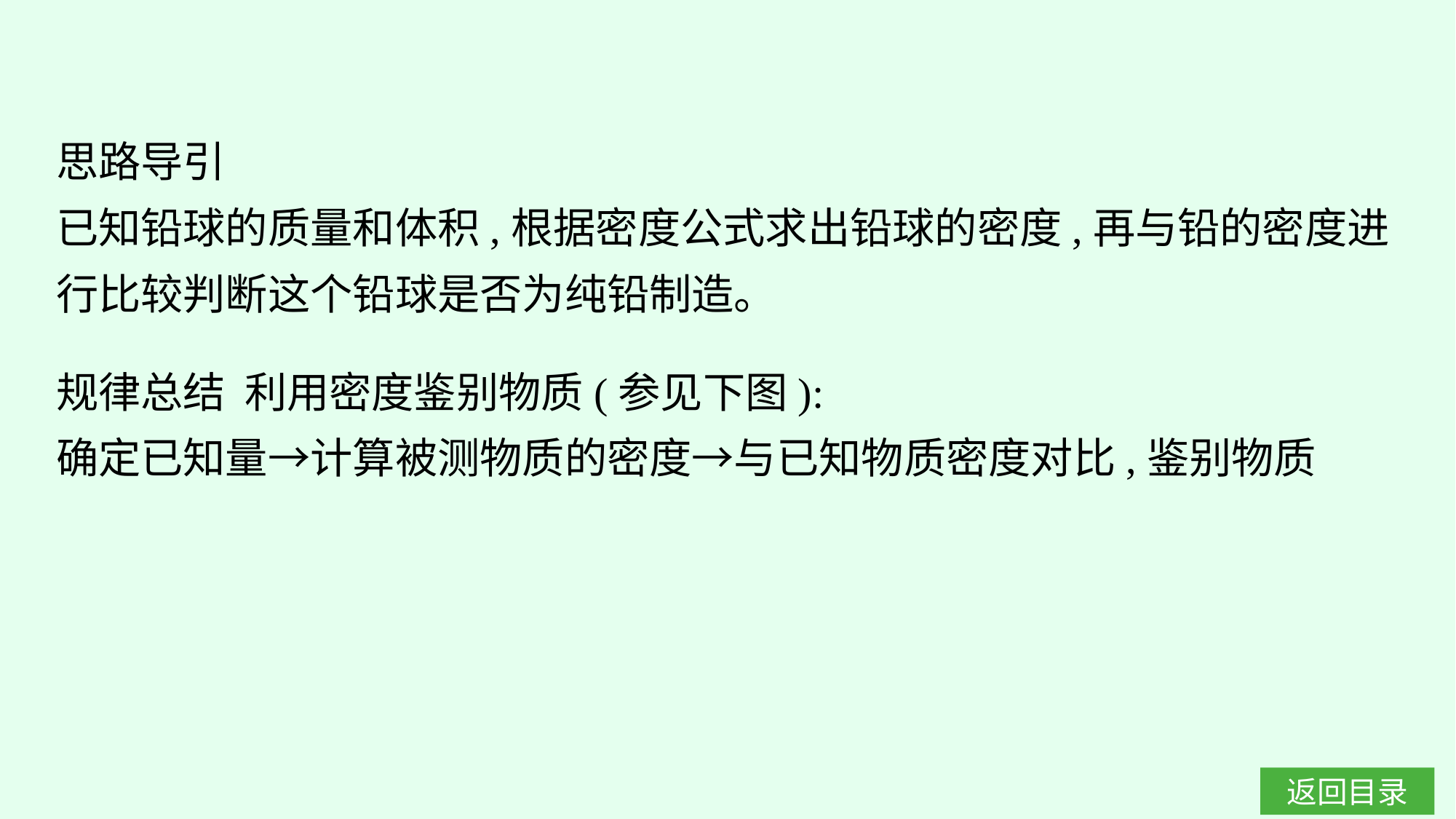

思路导引
已知铅球的质量和体积,根据密度公式求出铅球的密度,再与铅的密度进行比较判断这个铅球是否为纯铅制造。
规律总结  利用密度鉴别物质(参见下图):
确定已知量→计算被测物质的密度→与已知物质密度对比,鉴别物质